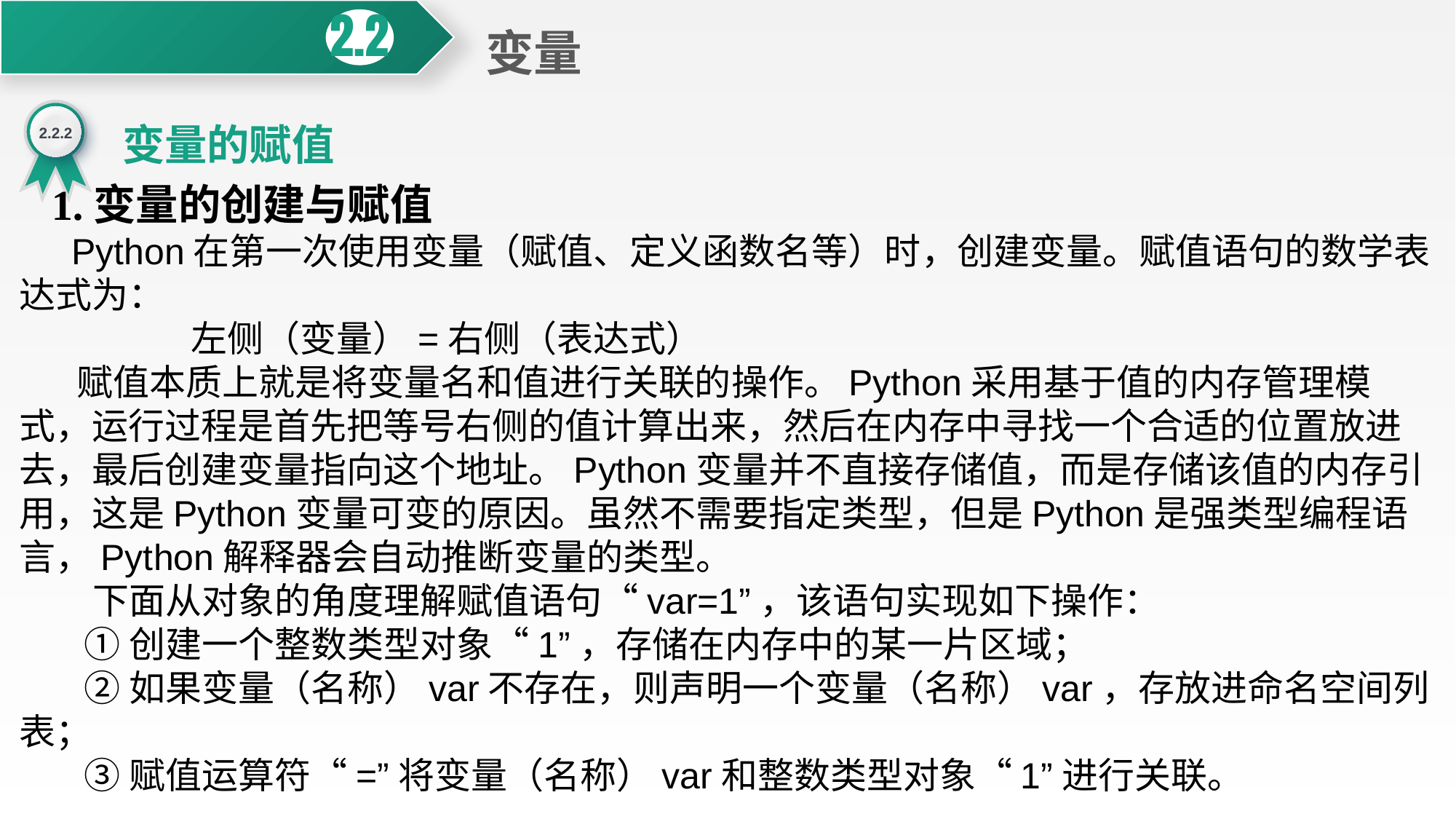

变量
2.2

2.2.2
变量的赋值
1.变量的创建与赋值
  Python在第一次使用变量（赋值、定义函数名等）时，创建变量。赋值语句的数学表达式为：
                左侧（变量）=右侧（表达式）
  赋值本质上就是将变量名和值进行关联的操作。Python采用基于值的内存管理模式，运行过程是首先把等号右侧的值计算出来，然后在内存中寻找一个合适的位置放进去，最后创建变量指向这个地址。Python变量并不直接存储值，而是存储该值的内存引用，这是Python变量可变的原因。虽然不需要指定类型，但是Python是强类型编程语言，Python解释器会自动推断变量的类型。
    下面从对象的角度理解赋值语句“var=1”，该语句实现如下操作：
    ①创建一个整数类型对象“1”，存储在内存中的某一片区域；
    ②如果变量（名称）var不存在，则声明一个变量（名称）var，存放进命名空间列表；
    ③赋值运算符“=”将变量（名称）var和整数类型对象“1”进行关联。